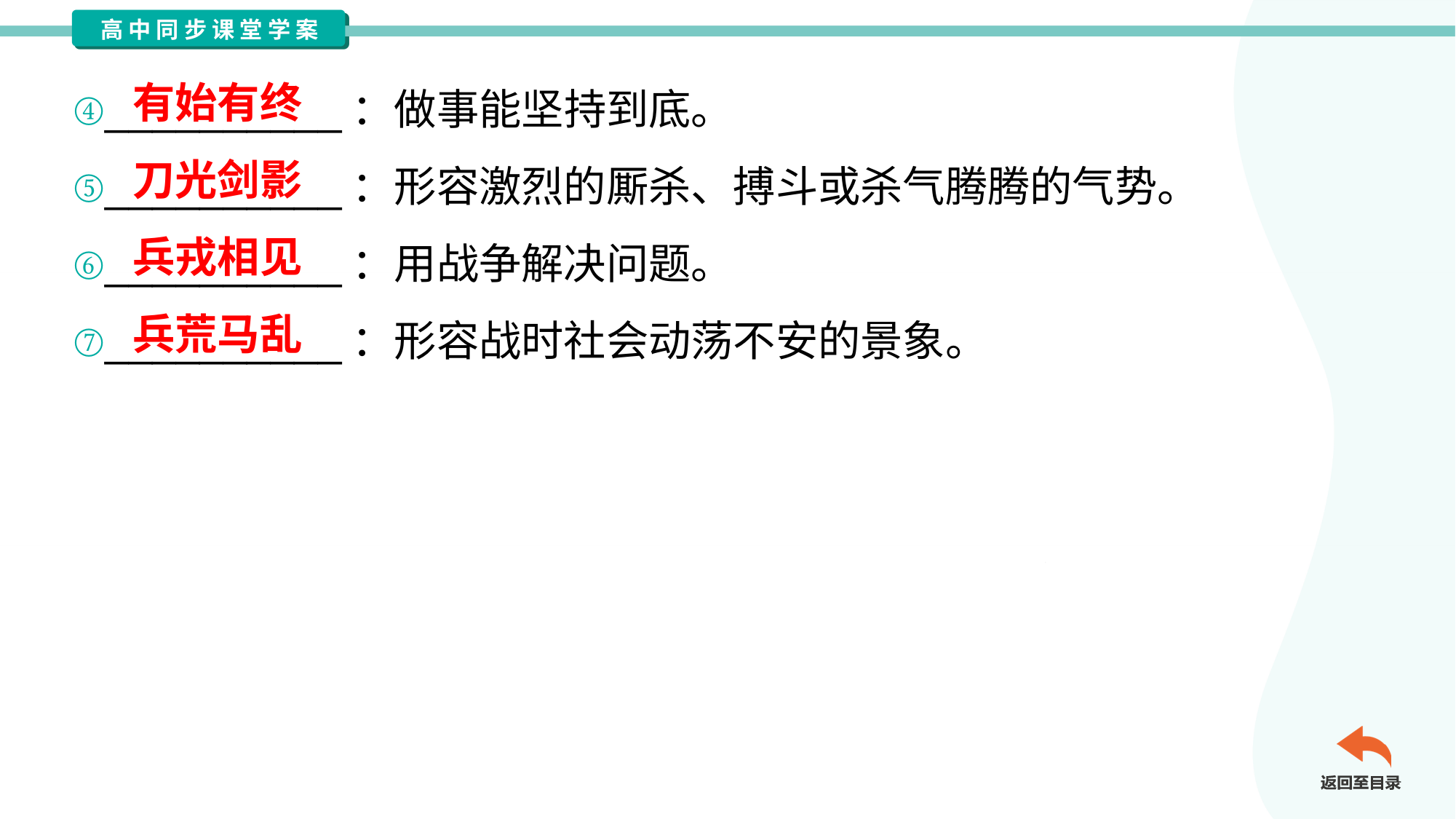

有始有终
④__________：做事能坚持到底。
⑤__________：形容激烈的厮杀、搏斗或杀气腾腾的气势。
⑥__________：用战争解决问题。
⑦__________：形容战时社会动荡不安的景象。
刀光剑影
兵戎相见
兵荒马乱